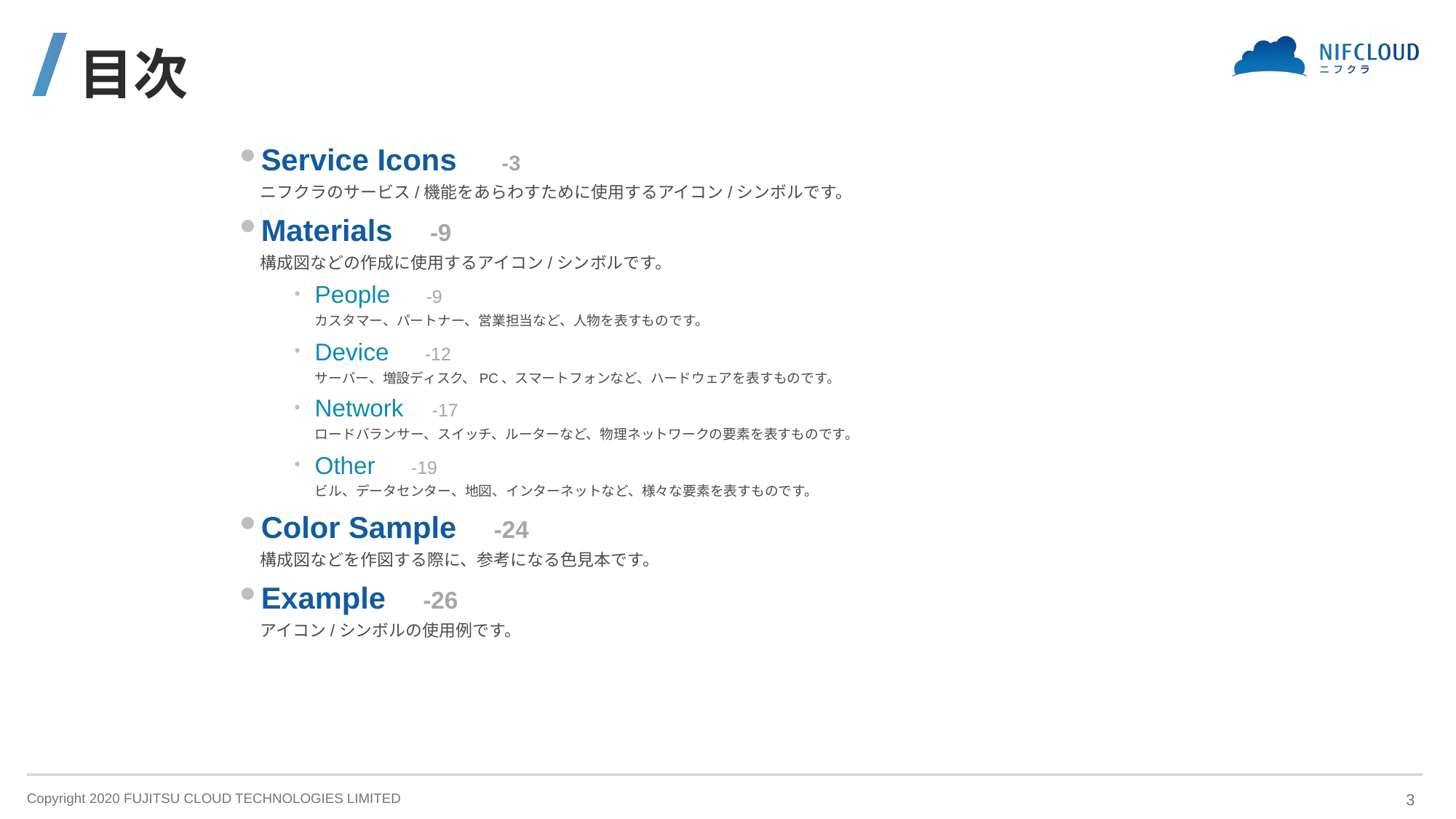

# 目次
Service Icons　-3
ニフクラのサービス/機能をあらわすために使用するアイコン/シンボルです。
Materials　-9
構成図などの作成に使用するアイコン/シンボルです。
People　-9
カスタマー、パートナー、営業担当など、人物を表すものです。
Device　-12
サーバー、増設ディスク、PC、スマートフォンなど、ハードウェアを表すものです。
Network　-17
ロードバランサー、スイッチ、ルーターなど、物理ネットワークの要素を表すものです。
Other　-19
ビル、データセンター、地図、インターネットなど、様々な要素を表すものです。
Color Sample　-24
構成図などを作図する際に、参考になる色見本です。
Example　-26
アイコン/シンボルの使用例です。

3